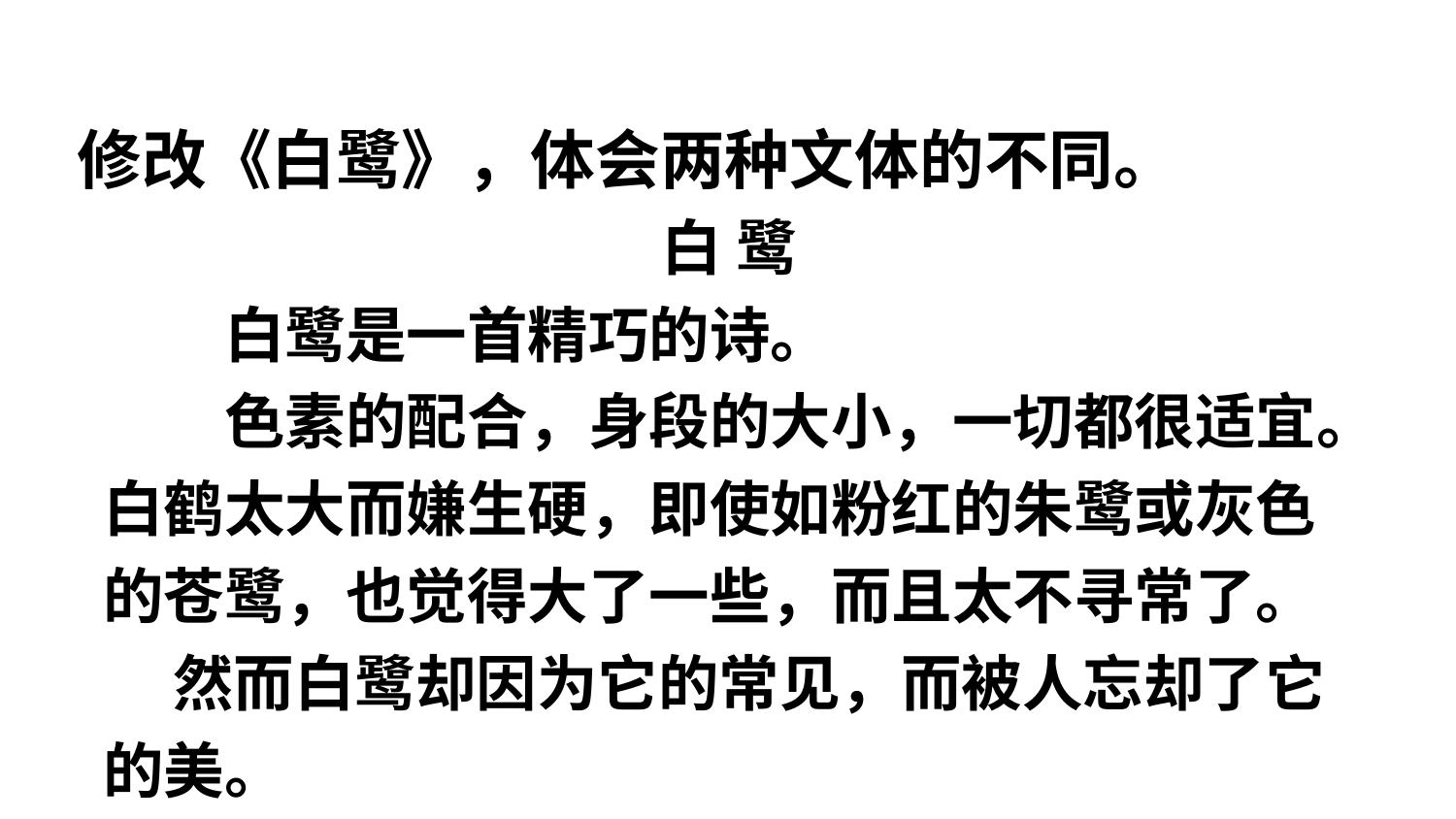

修改《白鹭》，体会两种文体的不同。
白 鹭
　　白鹭是一首精巧的诗。
　　色素的配合，身段的大小，一切都很适宜。白鹤太大而嫌生硬，即使如粉红的朱鹭或灰色的苍鹭，也觉得大了一些，而且太不寻常了。
    然而白鹭却因为它的常见，而被人忘却了它的美。